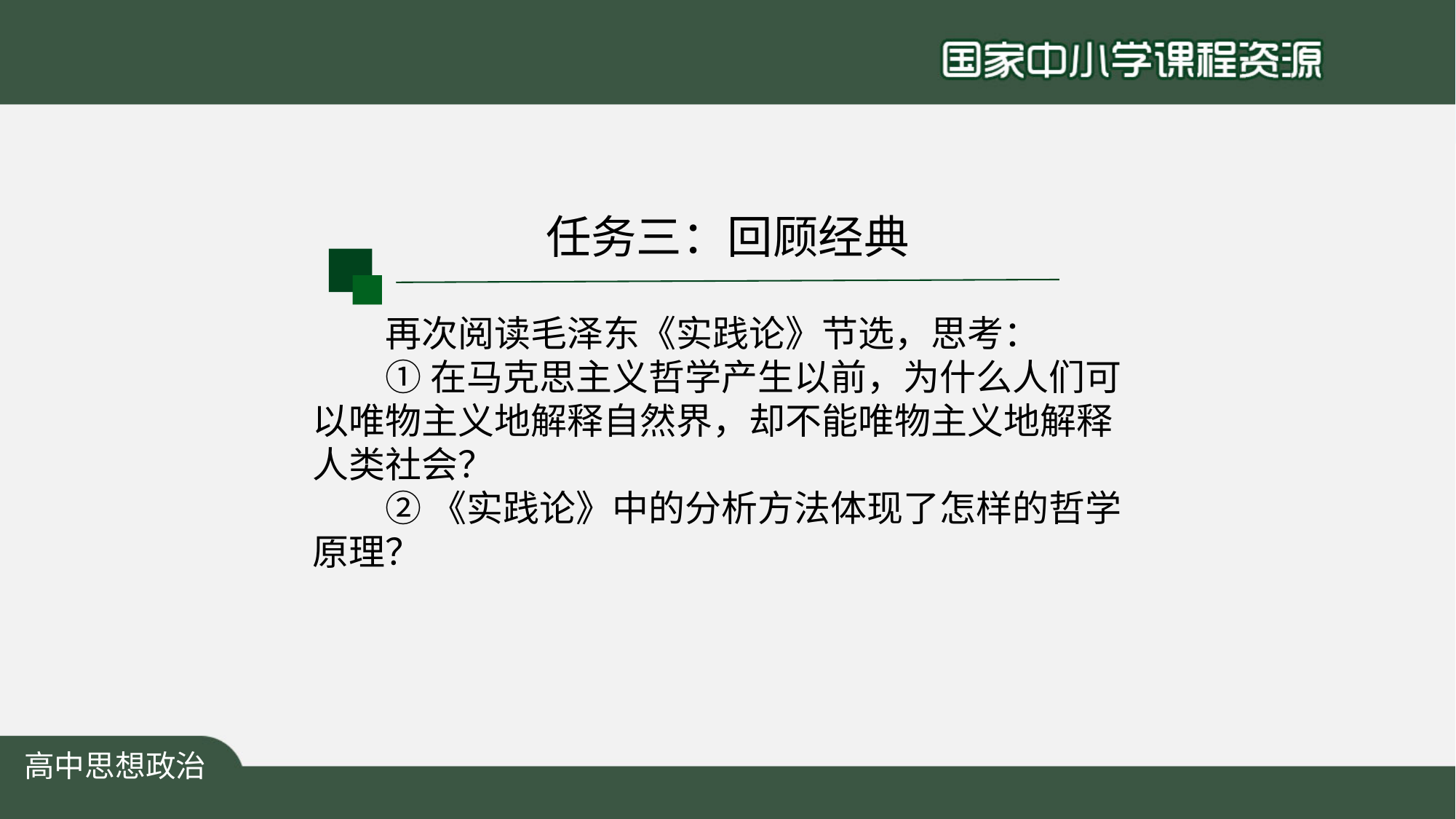

任务三：回顾经典

再次阅读毛泽东《实践论》节选，思考：
①在马克思主义哲学产生以前，为什么人们可以唯物主义地解释自然界，却不能唯物主义地解释人类社会？
②《实践论》中的分析方法体现了怎样的哲学原理？